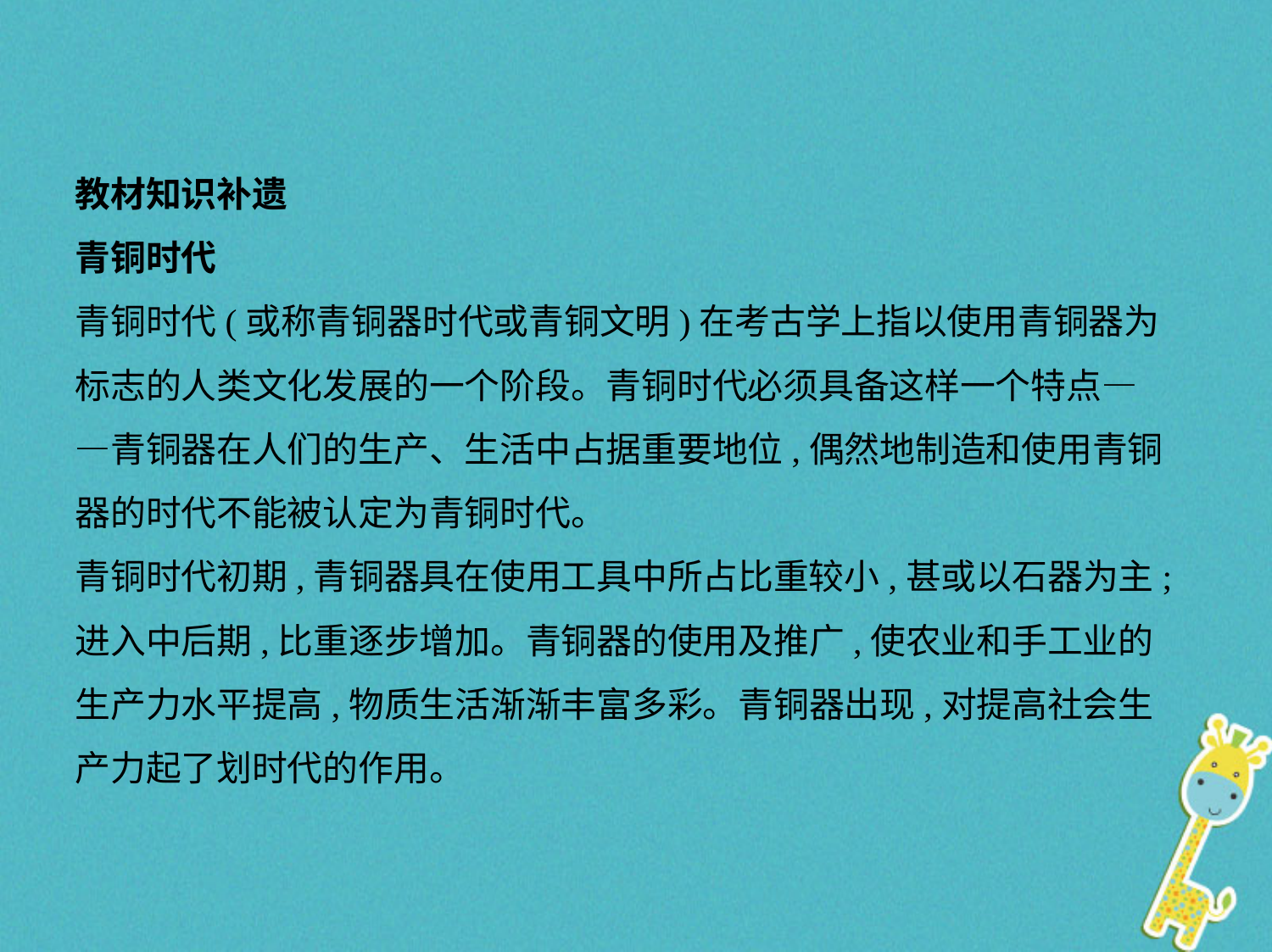

教材知识补遗
青铜时代
青铜时代(或称青铜器时代或青铜文明)在考古学上指以使用青铜器为
标志的人类文化发展的一个阶段。青铜时代必须具备这样一个特点—
—青铜器在人们的生产、生活中占据重要地位,偶然地制造和使用青铜
器的时代不能被认定为青铜时代。
青铜时代初期,青铜器具在使用工具中所占比重较小,甚或以石器为主;
进入中后期,比重逐步增加。青铜器的使用及推广,使农业和手工业的
生产力水平提高,物质生活渐渐丰富多彩。青铜器出现,对提高社会生
产力起了划时代的作用。